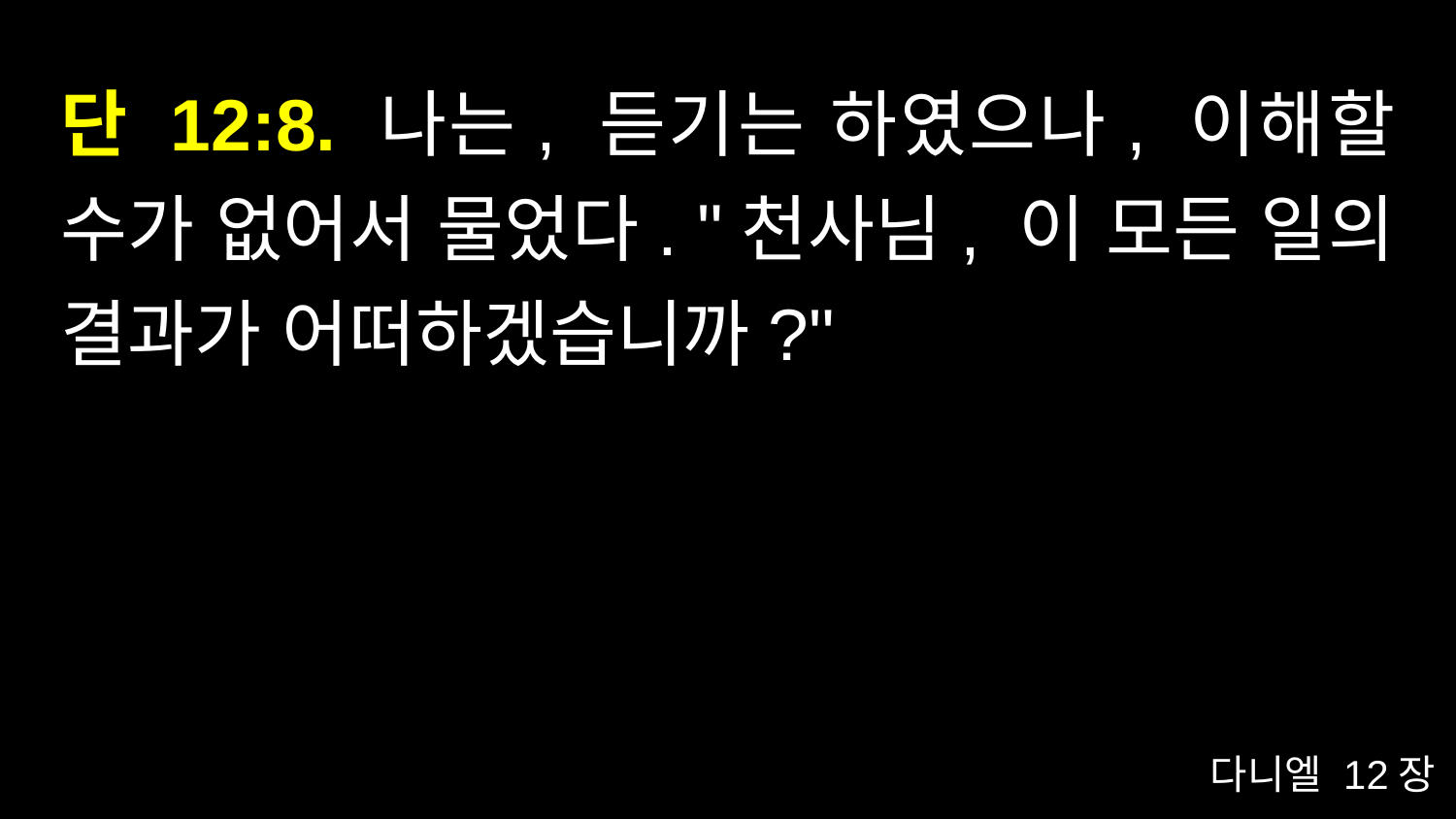

# 단 12:8. 나는, 듣기는 하였으나, 이해할 수가 없어서 물었다. "천사님, 이 모든 일의 결과가 어떠하겠습니까?"
다니엘 12장